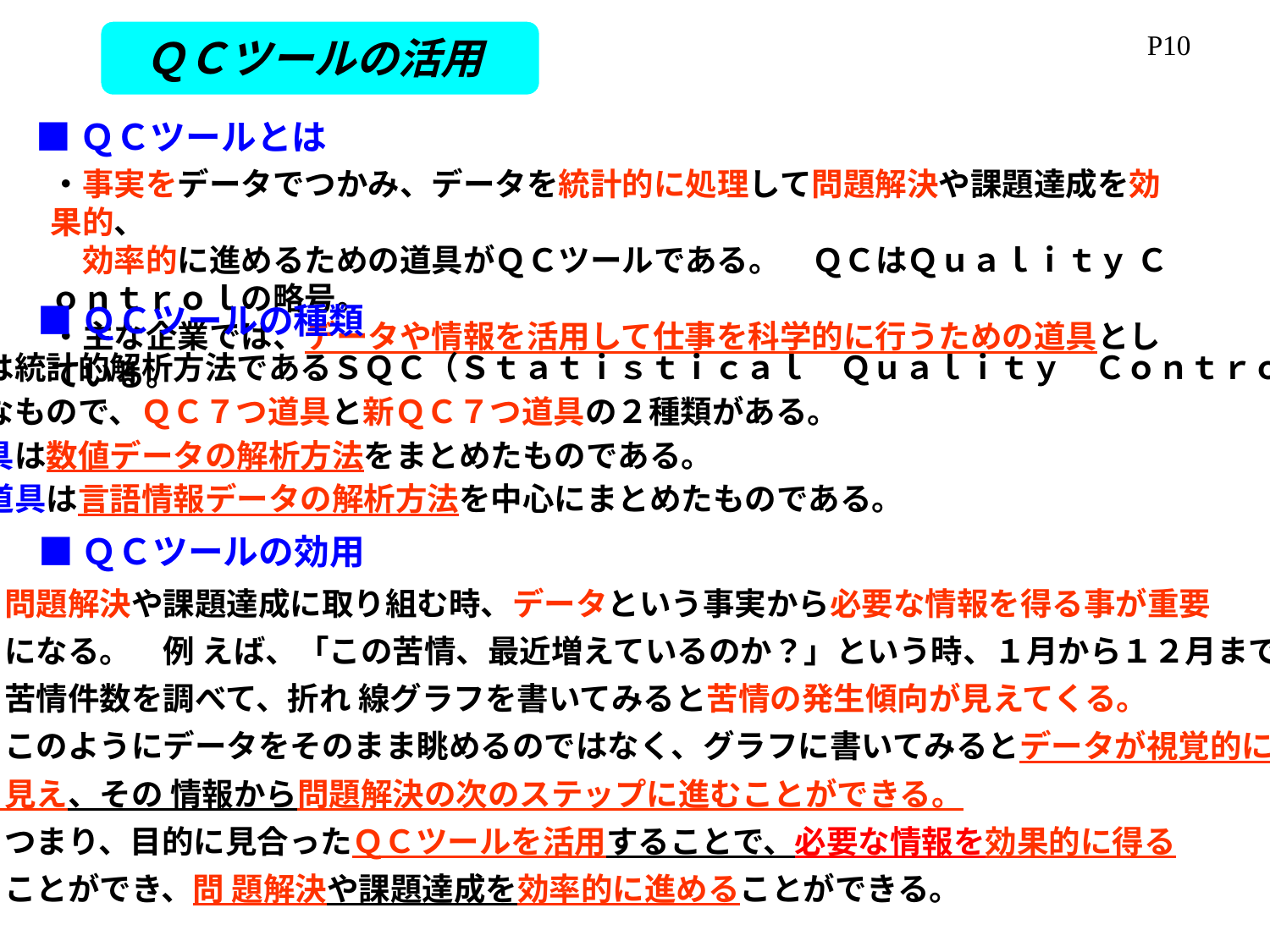

P10
ＱＣツールの活用

■ＱＣツールとは
・事実をデータでつかみ、データを統計的に処理して問題解決や課題達成を効果的、
　効率的に進めるための道具がＱＣツールである。　ＱＣはＱｕａｌｉｔｙ Ｃｏｎｔｒｏｌの略号。
・主な企業では、データや情報を活用して仕事を科学的に行うための道具としている。
■ＱＣツールの種類
・ＱＣツールは統計的解析方法であるＳＱＣ（Ｓｔａｔｉｓｔｉｃａｌ　Ｑｕａｌｉｔｙ　Ｃｏｎｔｒｏｌ）の
　最も基本的なもので、ＱＣ７つ道具と新ＱＣ７つ道具の２種類がある。
・ＱＣ７つ道具は数値データの解析方法をまとめたものである。
・新ＱＣ７つ道具は言語情報データの解析方法を中心にまとめたものである。
■ＱＣツールの効用
・問題解決や課題達成に取り組む時、データという事実から必要な情報を得る事が重要
　になる。　例 えば、「この苦情、最近増えているのか？」という時、１月から１２月までの
　苦情件数を調べて、折れ 線グラフを書いてみると苦情の発生傾向が見えてくる。
・このようにデータをそのまま眺めるのではなく、グラフに書いてみるとデータが視覚的に
　見え、その 情報から問題解決の次のステップに進むことができる。
・つまり、目的に見合ったＱＣツールを活用することで、必要な情報を効果的に得る
　ことができ、問 題解決や課題達成を効率的に進めることができる。